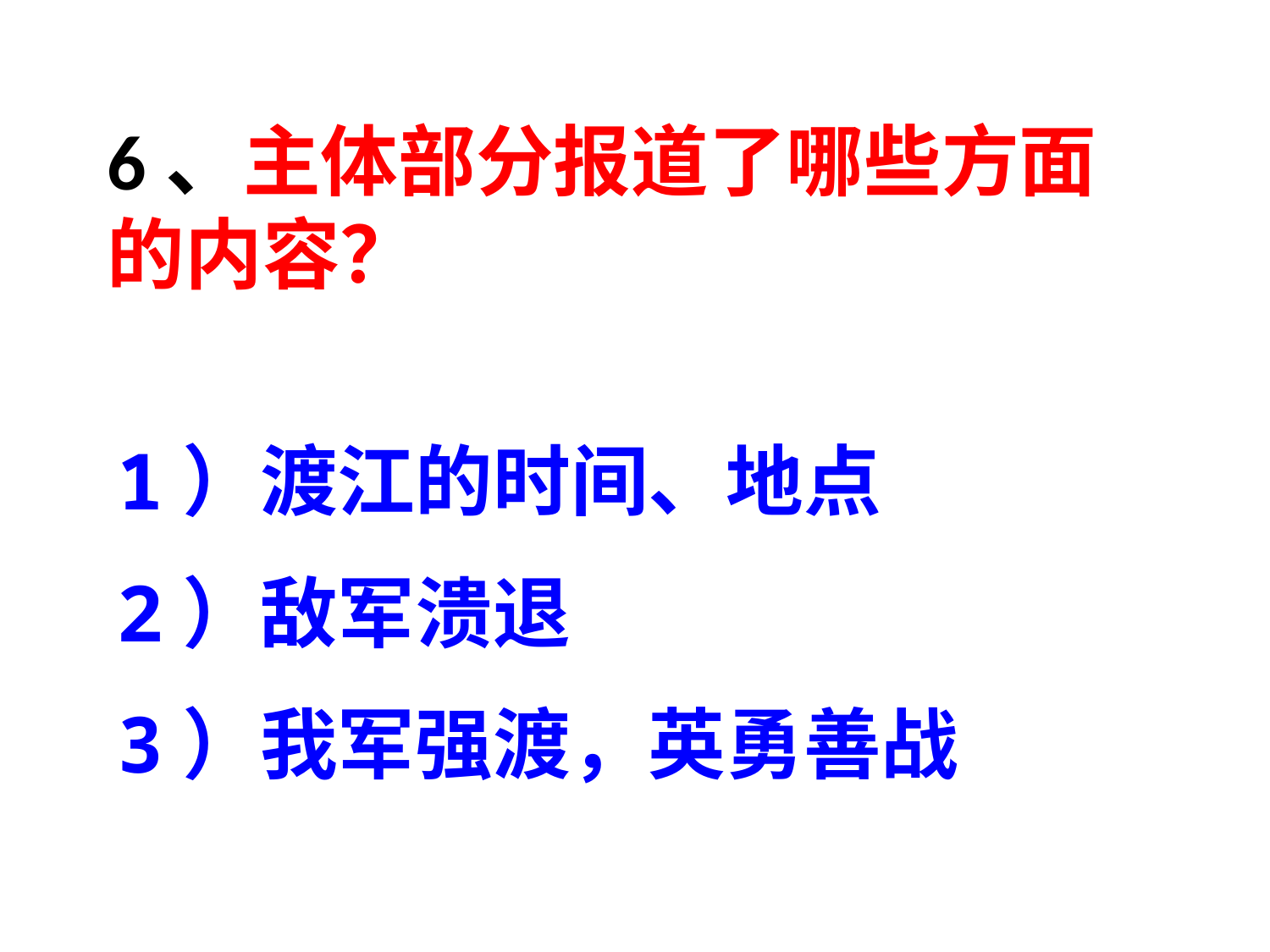

6、主体部分报道了哪些方面的内容？
1）渡江的时间、地点
2）敌军溃退
3）我军强渡，英勇善战